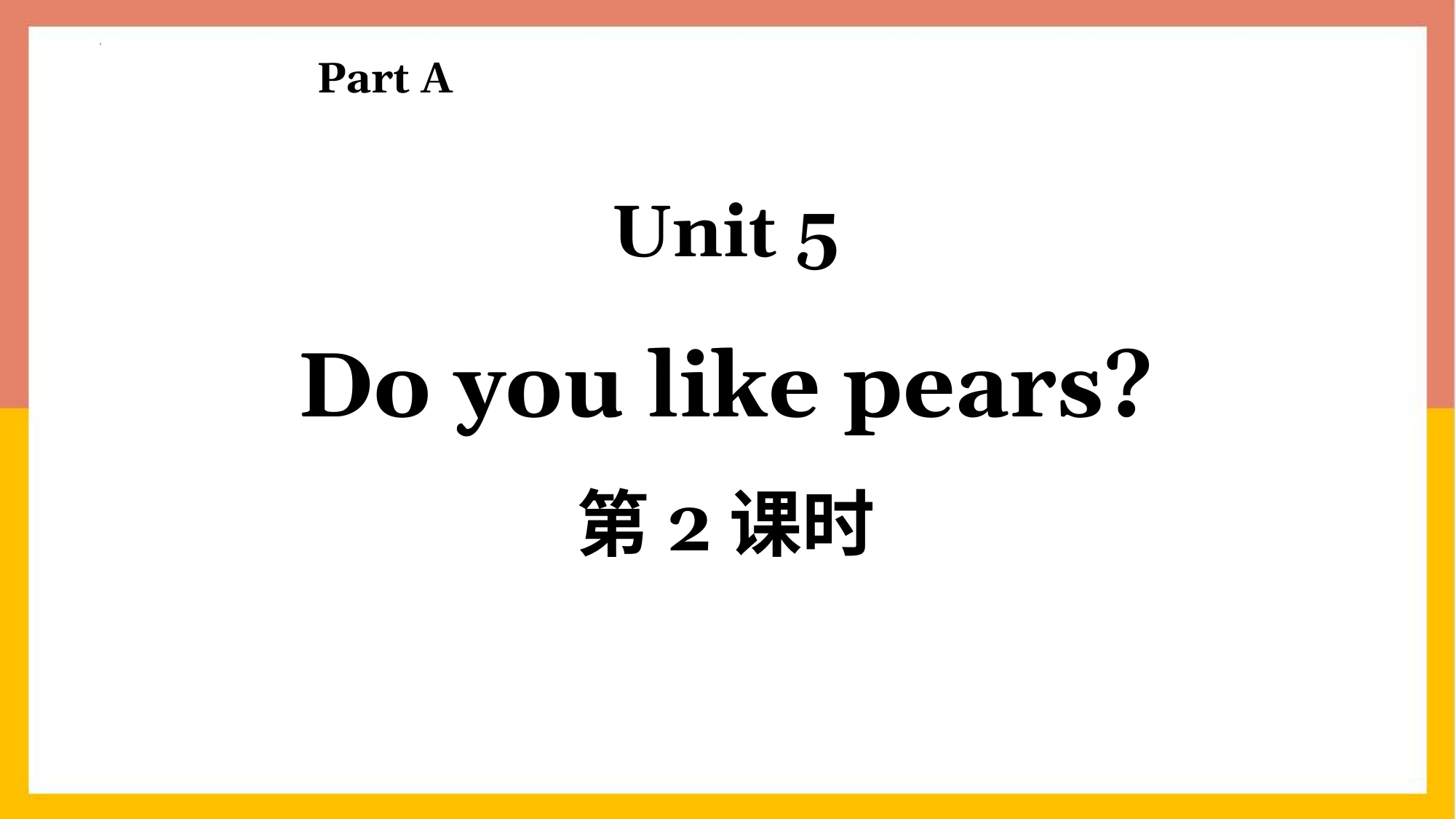

Part A
Unit 5
Do you like pears?
第2课时